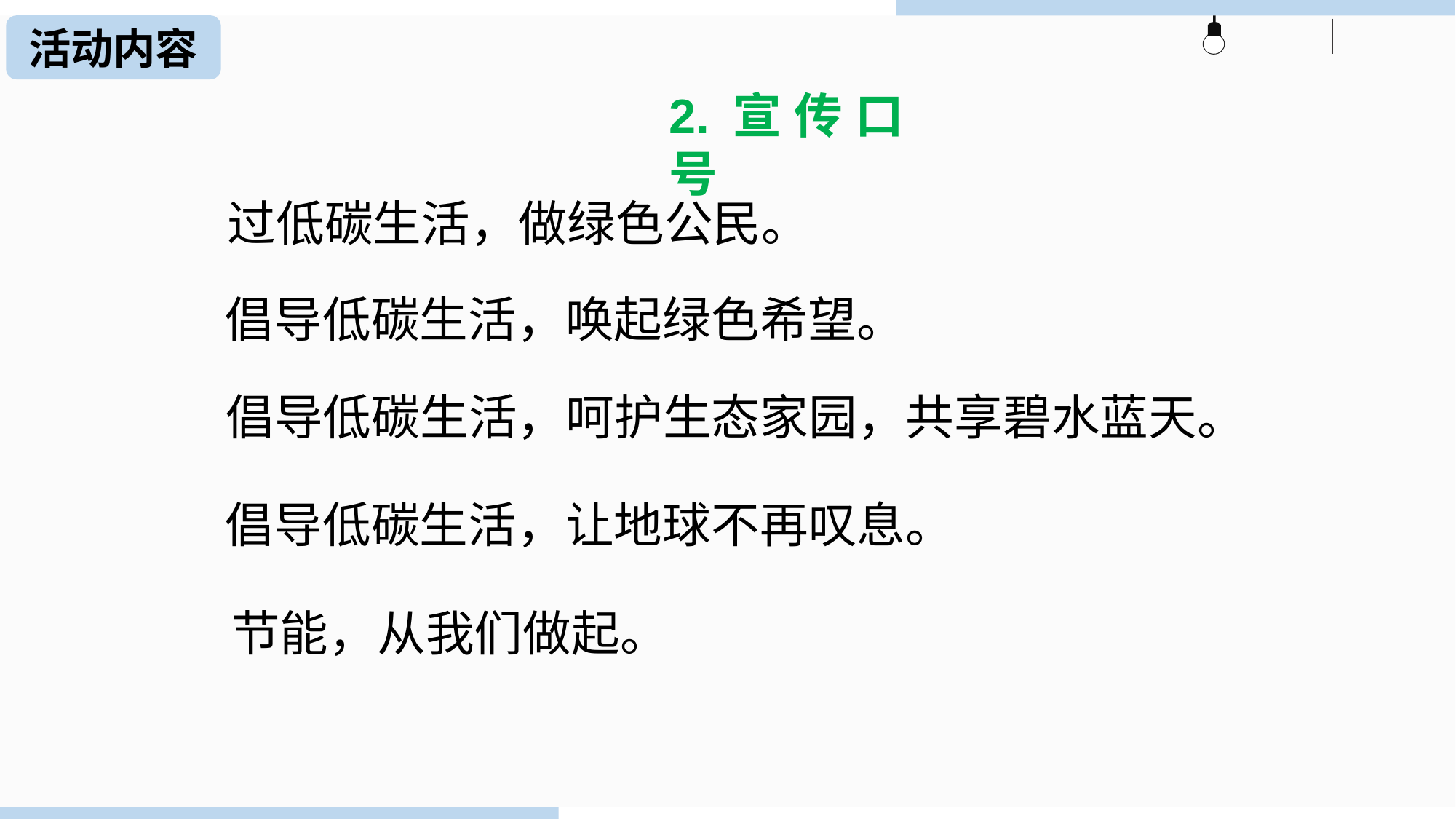

活动内容
2.宣传口号
过低碳生活，做绿色公民。
倡导低碳生活，唤起绿色希望。
倡导低碳生活，呵护生态家园，共享碧水蓝天。
倡导低碳生活，让地球不再叹息。
节能，从我们做起。